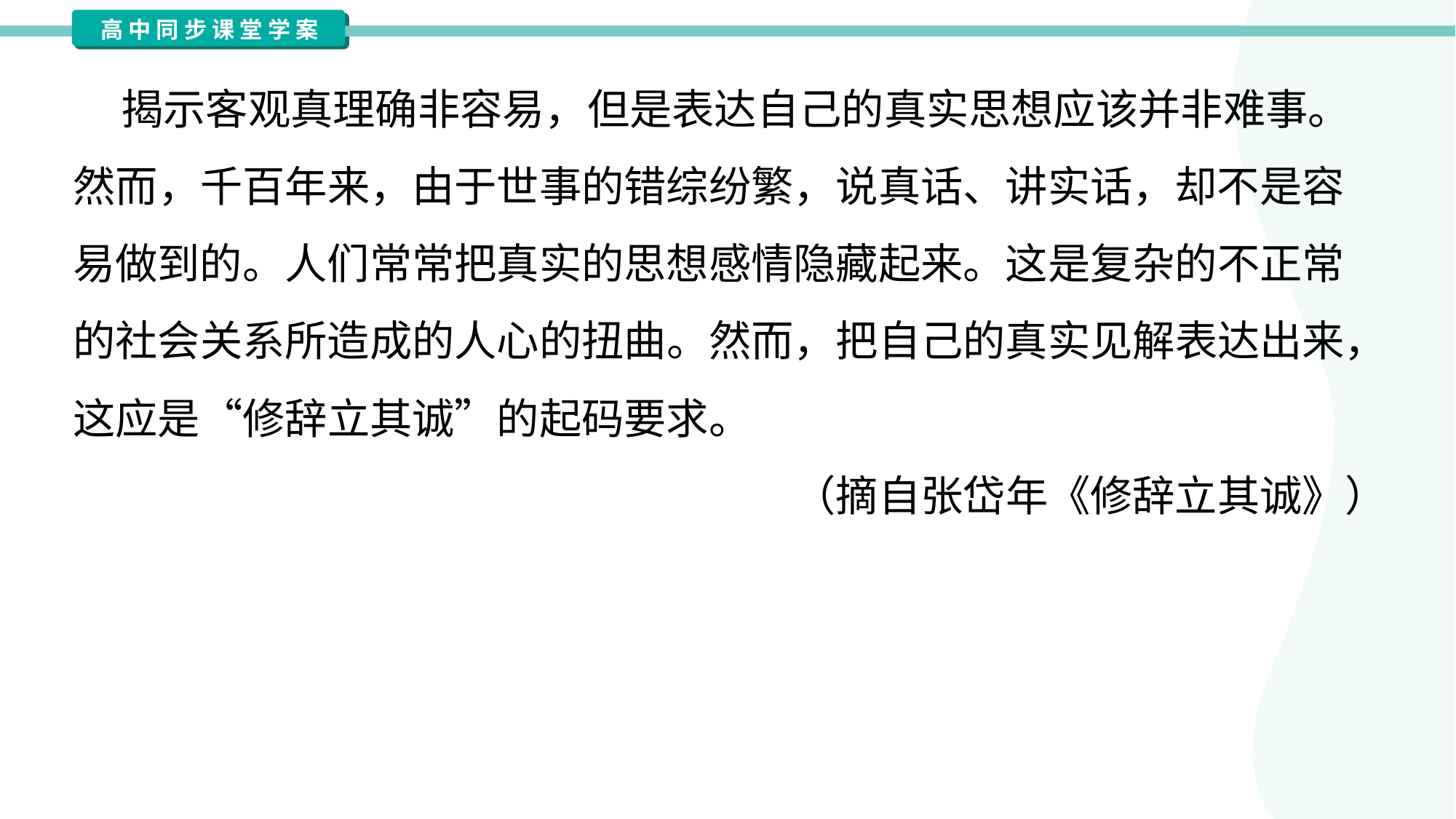

揭示客观真理确非容易，但是表达自己的真实思想应该并非难事。
然而，千百年来，由于世事的错综纷繁，说真话、讲实话，却不是容
易做到的。人们常常把真实的思想感情隐藏起来。这是复杂的不正常
的社会关系所造成的人心的扭曲。然而，把自己的真实见解表达出来，
这应是“修辞立其诚”的起码要求。
（摘自张岱年《修辞立其诚》）